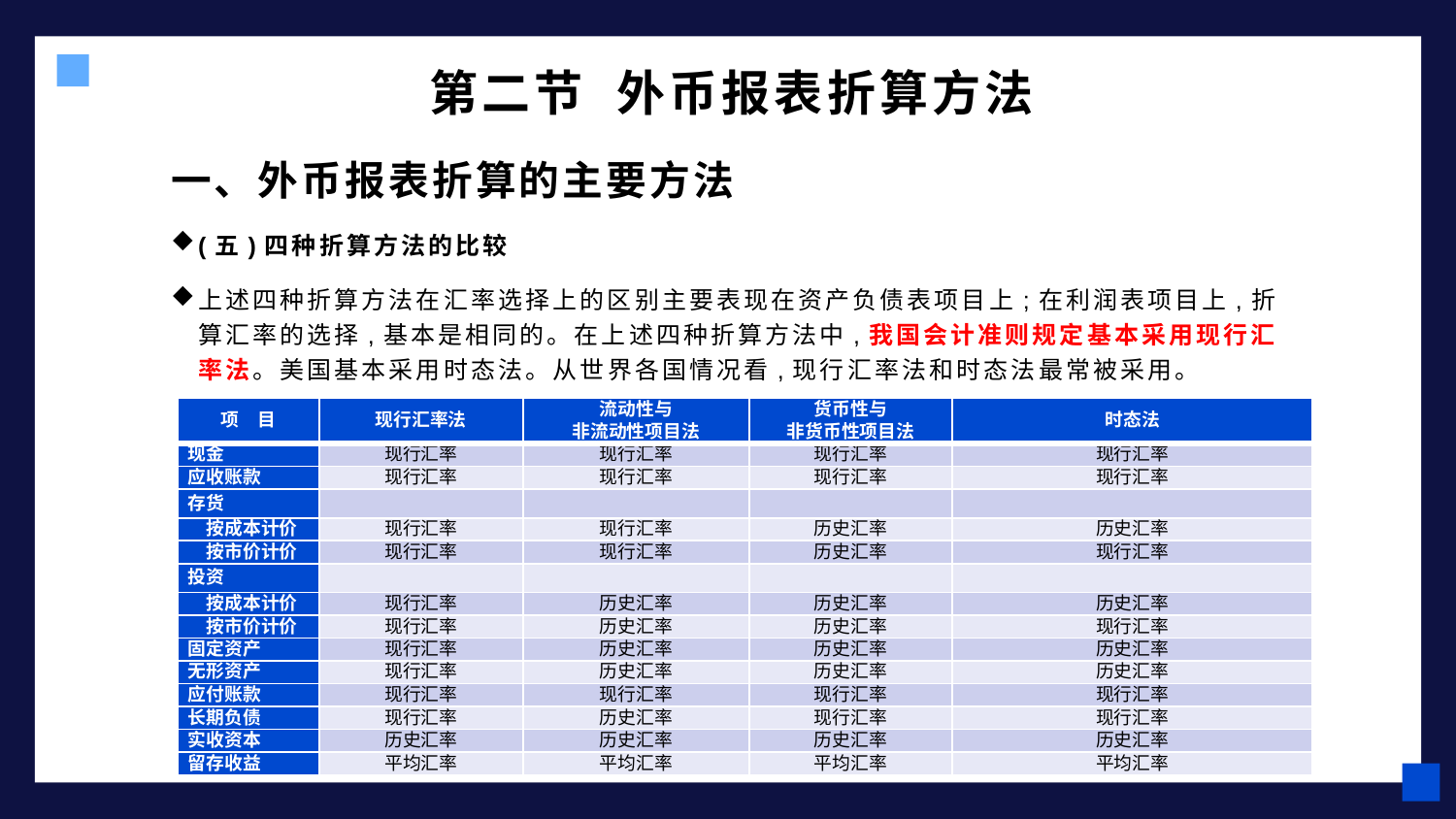

# 第二节  外币报表折算方法
一、外币报表折算的主要方法
(五)四种折算方法的比较
上述四种折算方法在汇率选择上的区别主要表现在资产负债表项目上;在利润表项目上,折算汇率的选择,基本是相同的。在上述四种折算方法中,我国会计准则规定基本采用现行汇率法。美国基本采用时态法。从世界各国情况看,现行汇率法和时态法最常被采用。
| 项　目 | 现行汇率法 | 流动性与 非流动性项目法 | 货币性与 非货币性项目法 | 时态法 |
| --- | --- | --- | --- | --- |
| 现金 | 现行汇率 | 现行汇率 | 现行汇率 | 现行汇率 |
| 应收账款 | 现行汇率 | 现行汇率 | 现行汇率 | 现行汇率 |
| 存货 |  |  |  |  |
| 按成本计价 | 现行汇率 | 现行汇率 | 历史汇率 | 历史汇率 |
| 按市价计价 | 现行汇率 | 现行汇率 | 历史汇率 | 现行汇率 |
| 投资 |  |  |  |  |
| 按成本计价 | 现行汇率 | 历史汇率 | 历史汇率 | 历史汇率 |
| 按市价计价 | 现行汇率 | 历史汇率 | 历史汇率 | 现行汇率 |
| 固定资产 | 现行汇率 | 历史汇率 | 历史汇率 | 历史汇率 |
| 无形资产 | 现行汇率 | 历史汇率 | 历史汇率 | 历史汇率 |
| 应付账款 | 现行汇率 | 现行汇率 | 现行汇率 | 现行汇率 |
| 长期负债 | 现行汇率 | 历史汇率 | 现行汇率 | 现行汇率 |
| 实收资本 | 历史汇率 | 历史汇率 | 历史汇率 | 历史汇率 |
| 留存收益 | 平均汇率 | 平均汇率 | 平均汇率 | 平均汇率 |